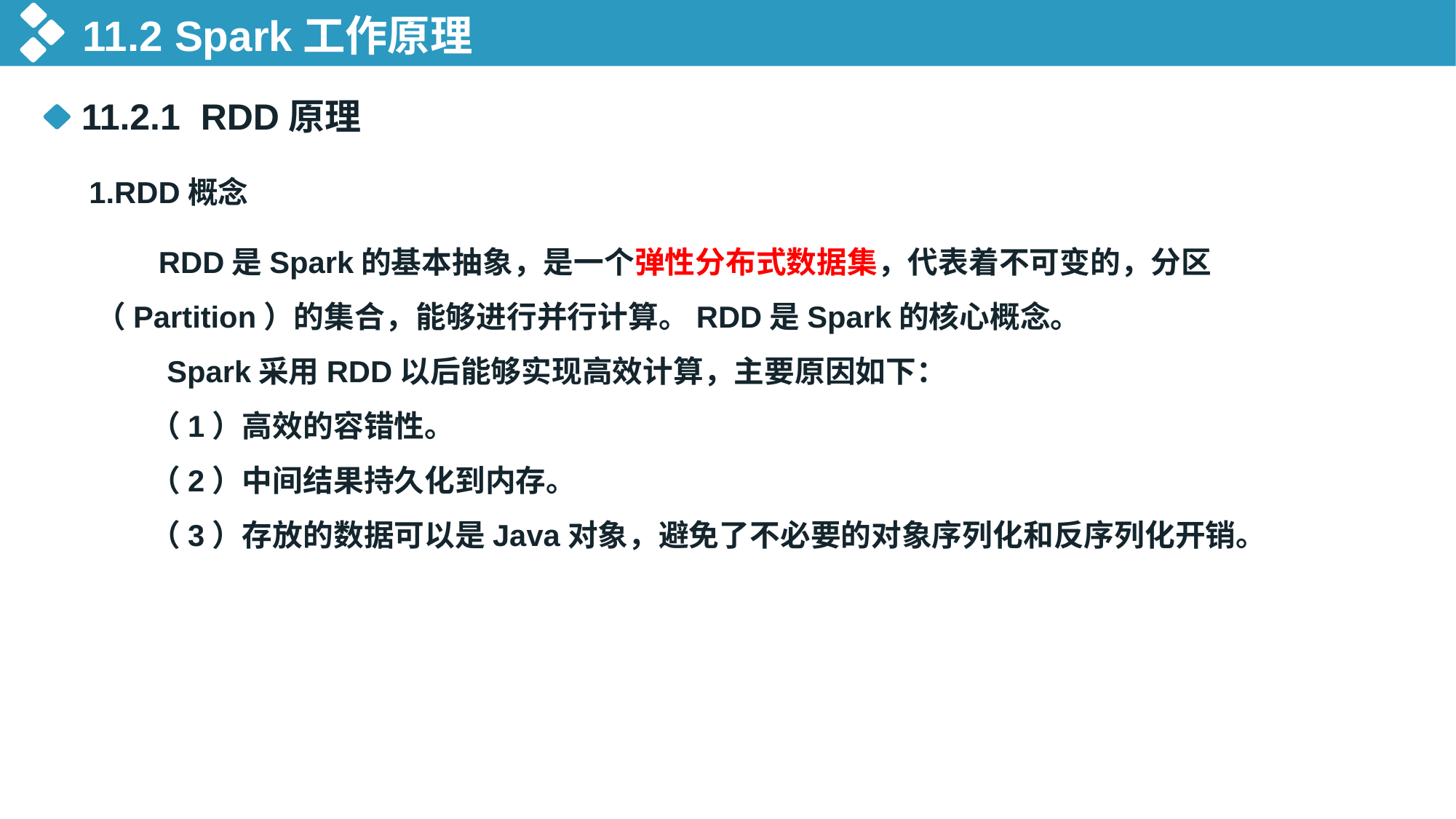

11.2 Spark工作原理
11.2.1  RDD原理

1.RDD概念

 RDD是Spark的基本抽象，是一个弹性分布式数据集，代表着不可变的，分区（Partition）的集合，能够进行并行计算。RDD是Spark的核心概念。
  Spark采用RDD以后能够实现高效计算，主要原因如下：
（1）高效的容错性。
（2）中间结果持久化到内存。
（3）存放的数据可以是Java对象，避免了不必要的对象序列化和反序列化开销。